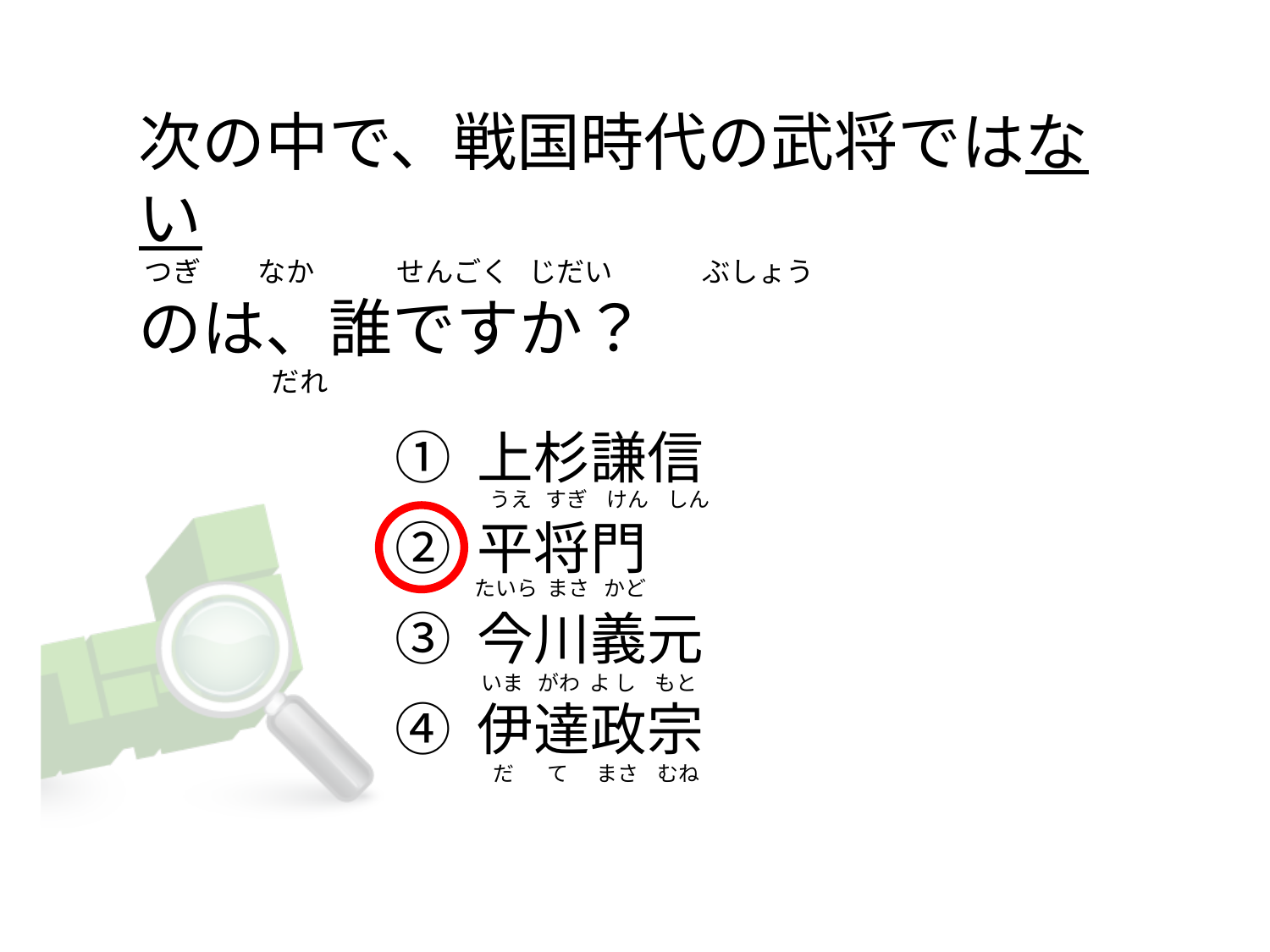

# 次の中で、戦国時代の武将ではない  つぎ         なか             せんごく   じだい              ぶしょう のは、誰ですか？                          だれ
① 上杉謙信
② 平将門
③ 今川義元
④ 伊達政宗
 うえ   すぎ    けん    しん

たいら  まさ   かど
いま   がわ  よ し    もと
   だ       て      まさ    むね